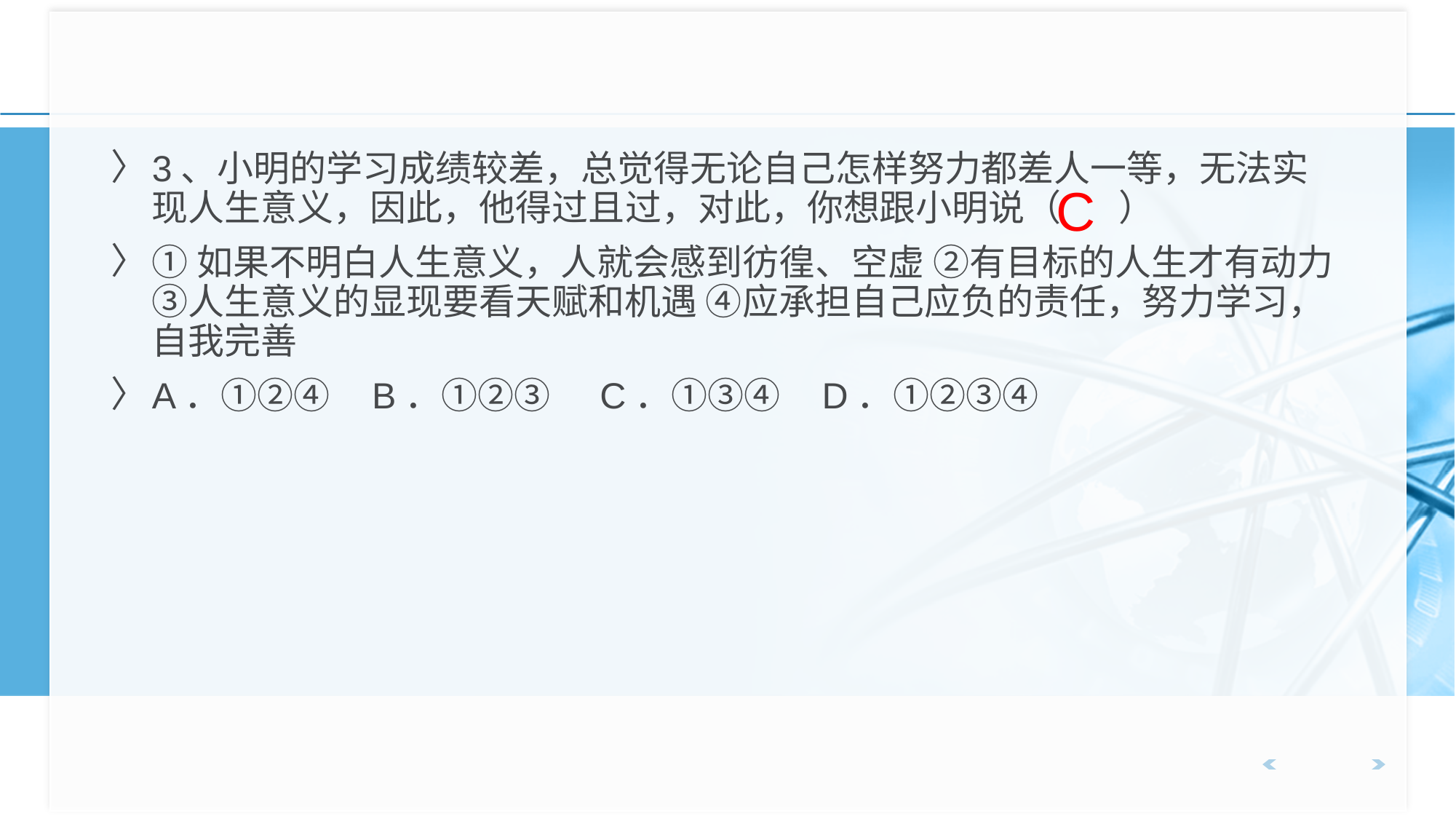

3、小明的学习成绩较差，总觉得无论自己怎样努力都差人一等，无法实现人生意义，因此，他得过且过，对此，你想跟小明说（       ）
①如果不明白人生意义，人就会感到彷徨、空虚 ②有目标的人生才有动力 ③人生意义的显现要看天赋和机遇 ④应承担自己应负的责任，努力学习，自我完善
A．①②④    B．①②③     C．①③④    D．①②③④
C